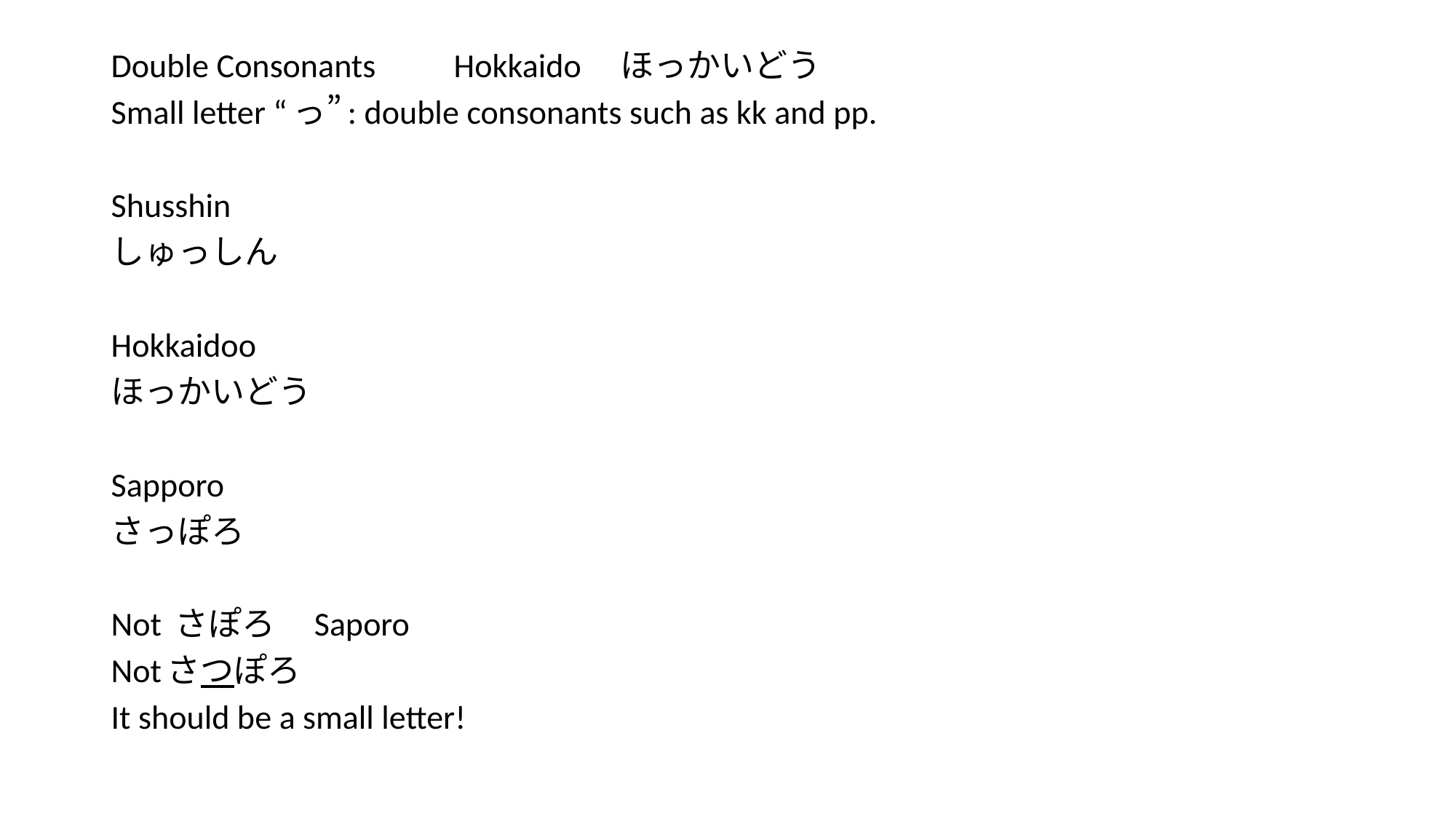

Double Consonants　　Hokkaido　ほっかいどう
Small letter “っ”: double consonants such as kk and pp.

Shusshin
しゅっしん

Hokkaidoo
ほっかいどう

Sapporo
さっぽろ

Not さぽろ　Saporo
Notさつぽろ
It should be a small letter!